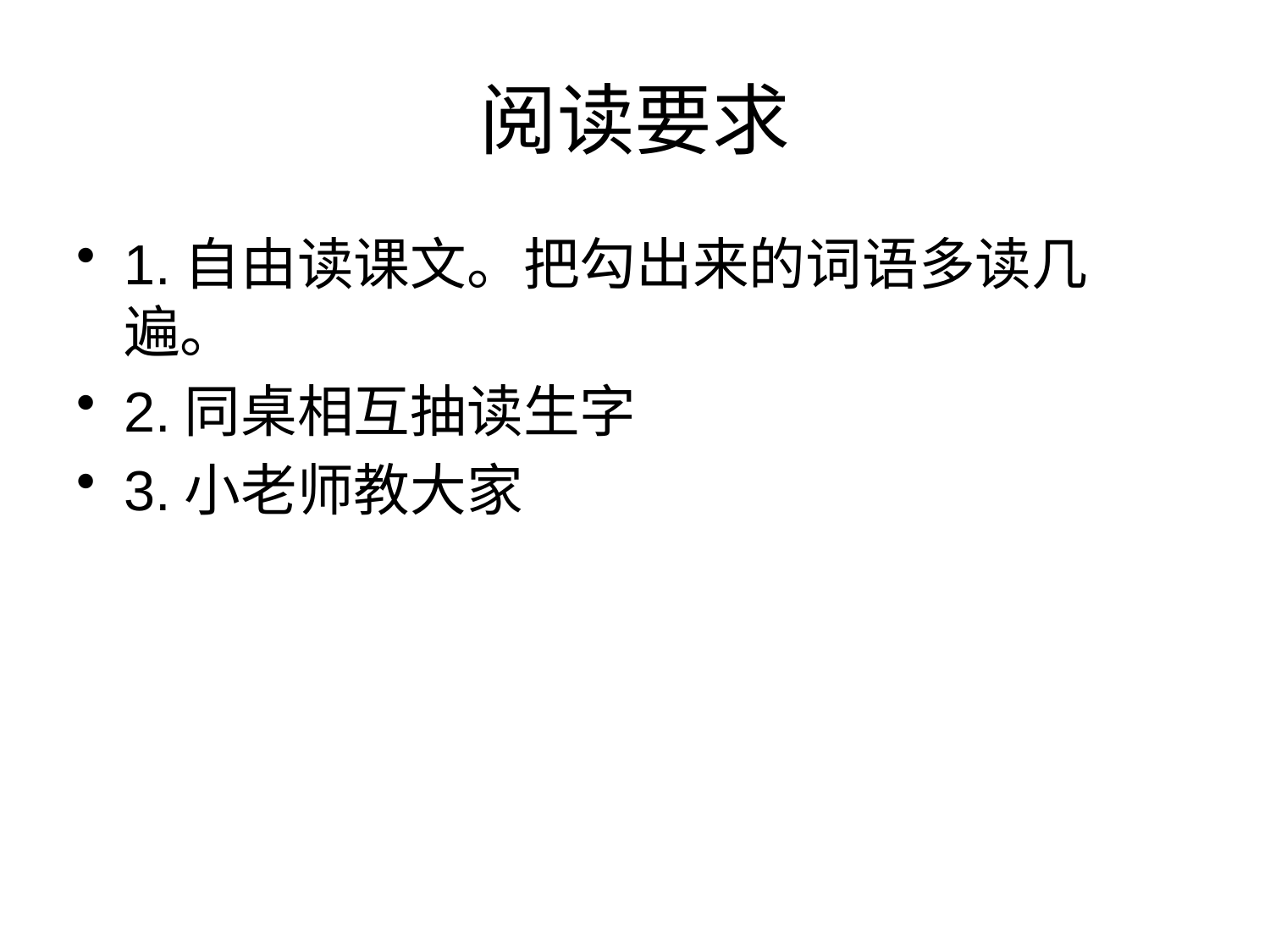

# 阅读要求
1.自由读课文。把勾出来的词语多读几遍。
2.同桌相互抽读生字
3.小老师教大家